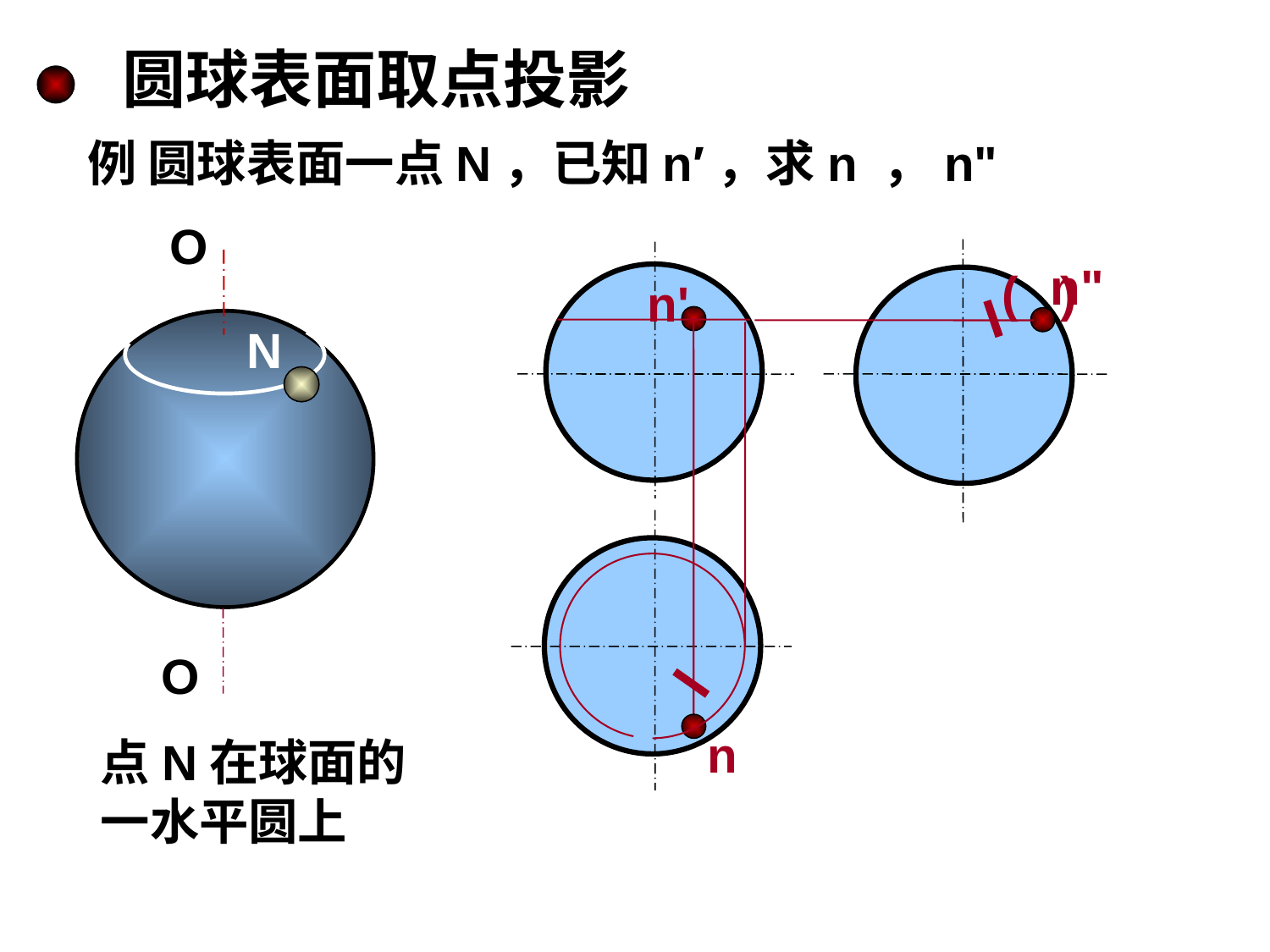

圆球表面取点投影

例 圆球表面一点N，已知n′，求n ，n"
O

O

n"
(   )
n'

N

n
点N在球面的
一水平圆上